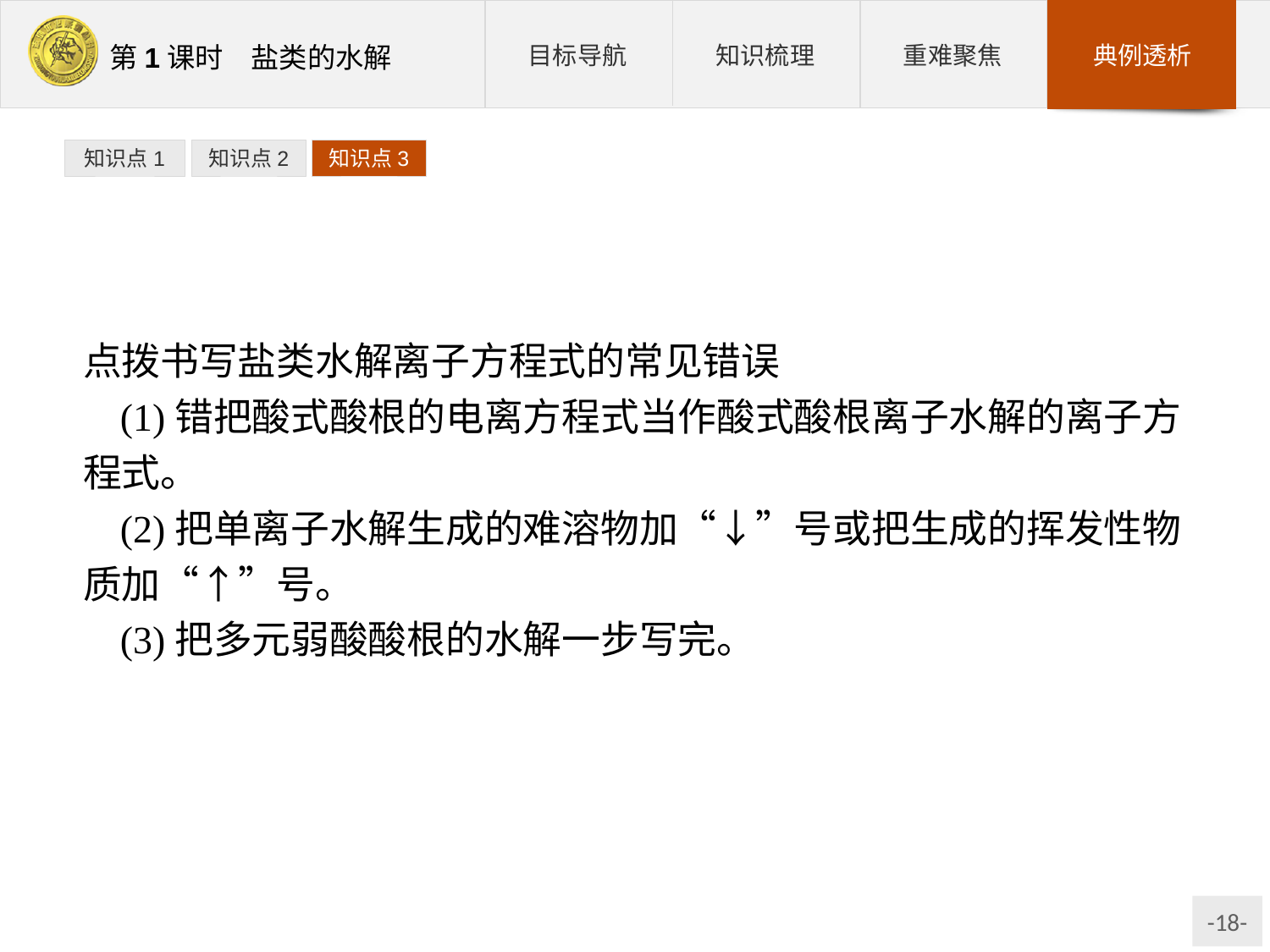

知识点1
知识点2
知识点3
点拨书写盐类水解离子方程式的常见错误
(1)错把酸式酸根的电离方程式当作酸式酸根离子水解的离子方程式。
(2)把单离子水解生成的难溶物加“↓”号或把生成的挥发性物质加“↑”号。
(3)把多元弱酸酸根的水解一步写完。